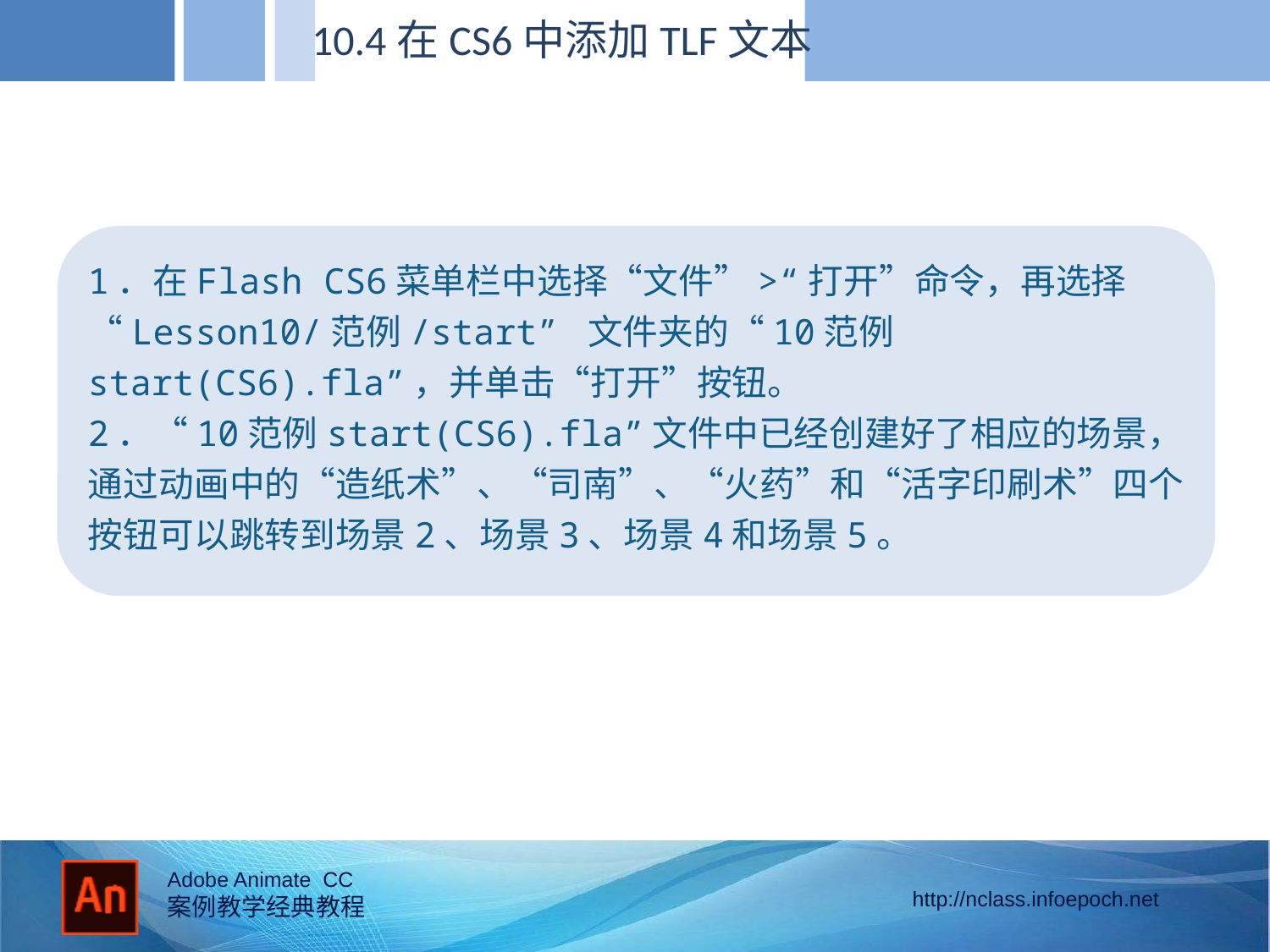

10.4在CS6中添加TLF文本
1．在Flash CS6菜单栏中选择“文件”>“打开”命令，再选择“Lesson10/范例/start” 文件夹的“10范例start(CS6).fla”，并单击“打开”按钮。
2．“10范例start(CS6).fla”文件中已经创建好了相应的场景，通过动画中的“造纸术”、“司南”、“火药”和“活字印刷术”四个按钮可以跳转到场景2、场景3、场景4和场景5。